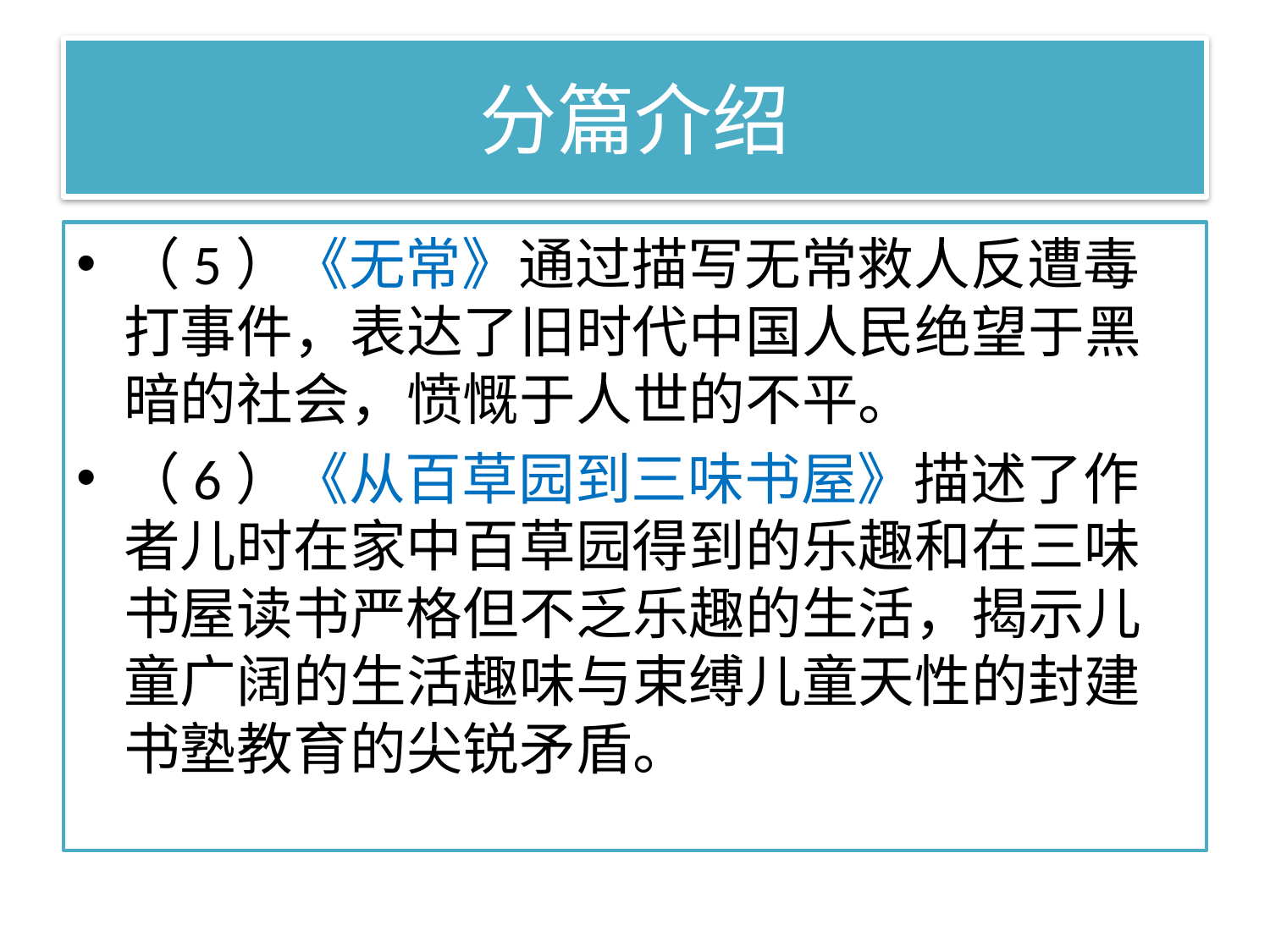

# 分篇介绍
（5）《无常》通过描写无常救人反遭毒打事件，表达了旧时代中国人民绝望于黑暗的社会，愤慨于人世的不平。
（6）《从百草园到三味书屋》描述了作者儿时在家中百草园得到的乐趣和在三味书屋读书严格但不乏乐趣的生活，揭示儿童广阔的生活趣味与束缚儿童天性的封建书塾教育的尖锐矛盾。